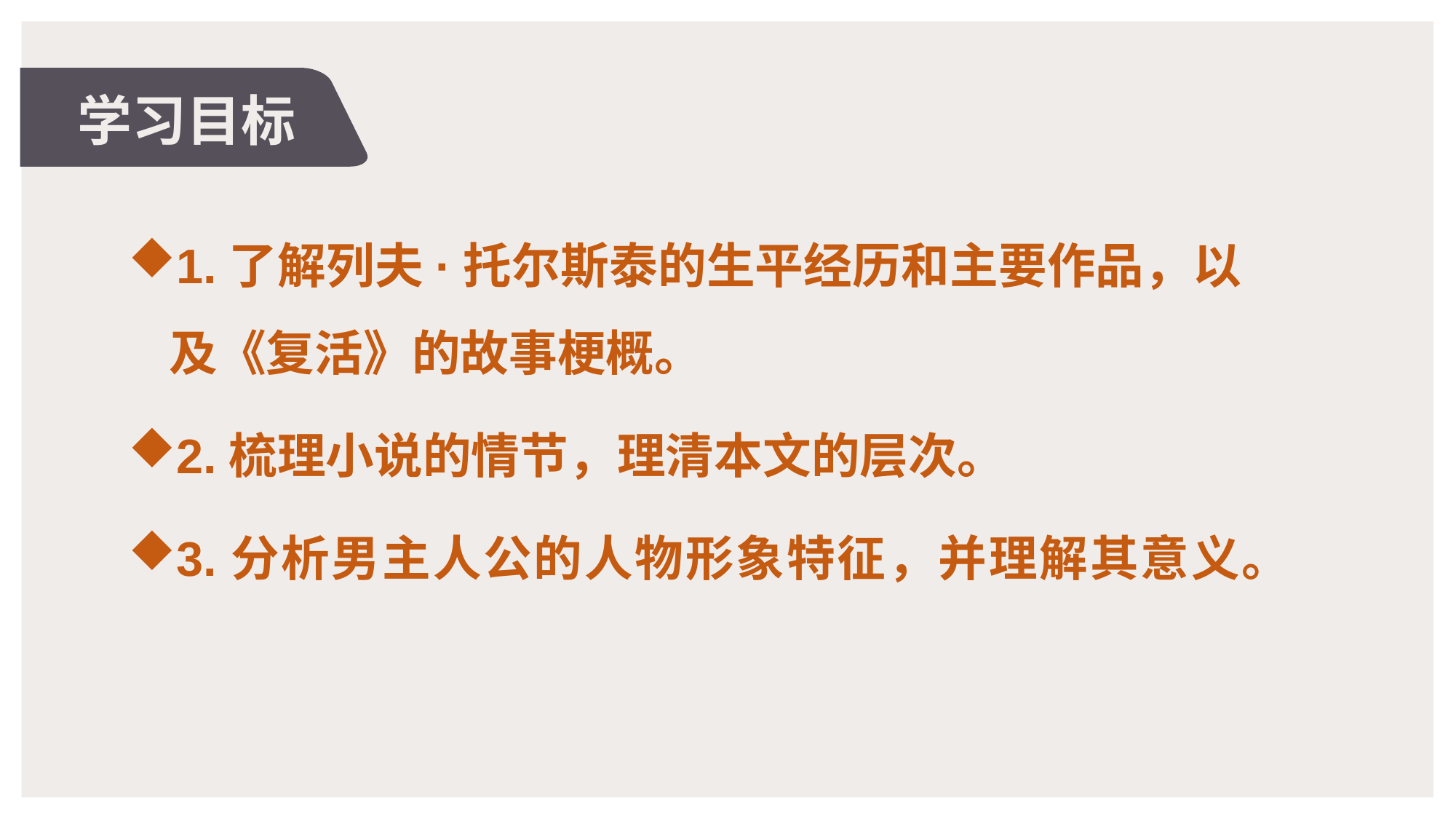

学习目标

1.了解列夫·托尔斯泰的生平经历和主要作品，以及《复活》的故事梗概。
2.梳理小说的情节，理清本文的层次。
3.分析男主人公的人物形象特征，并理解其意义。